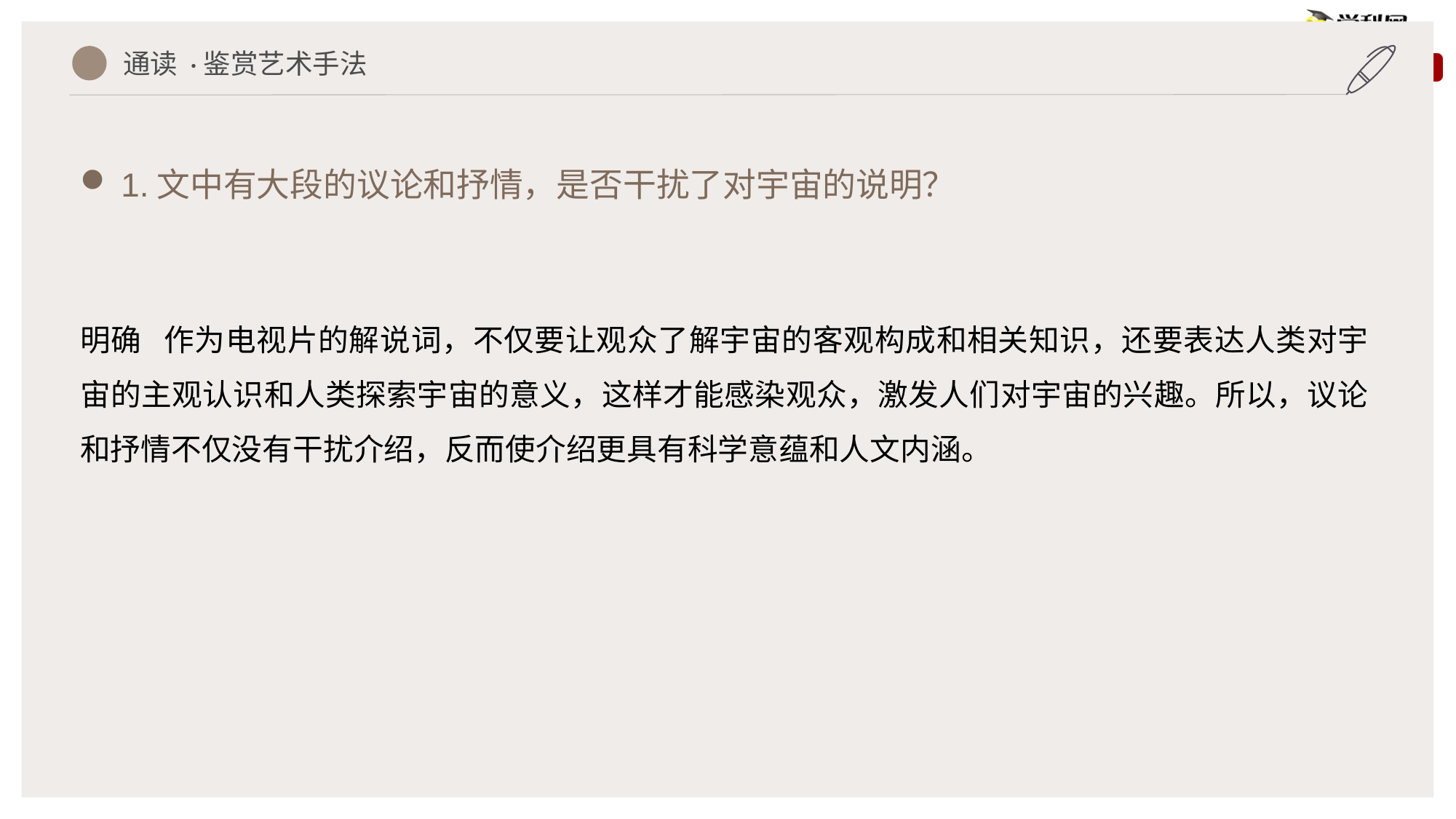

通读 ·鉴赏艺术手法

1.文中有大段的议论和抒情，是否干扰了对宇宙的说明？
明确   作为电视片的解说词，不仅要让观众了解宇宙的客观构成和相关知识，还要表达人类对宇宙的主观认识和人类探索宇宙的意义，这样才能感染观众，激发人们对宇宙的兴趣。所以，议论和抒情不仅没有干扰介绍，反而使介绍更具有科学意蕴和人文内涵。